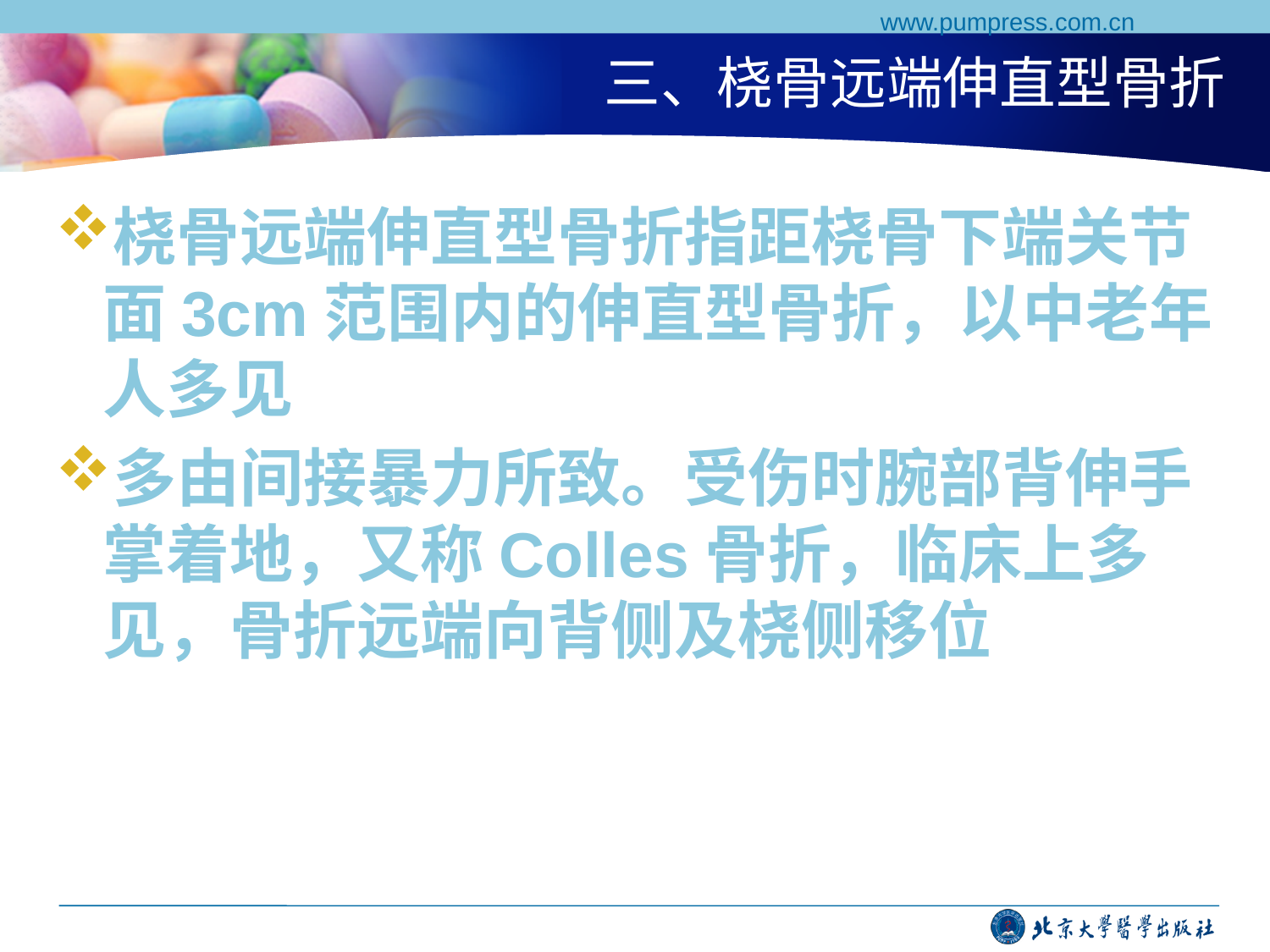

www.pumpress.com.cn
# 三、桡骨远端伸直型骨折
桡骨远端伸直型骨折指距桡骨下端关节面3cm范围内的伸直型骨折，以中老年人多见
多由间接暴力所致。受伤时腕部背伸手掌着地，又称Colles骨折，临床上多见，骨折远端向背侧及桡侧移位